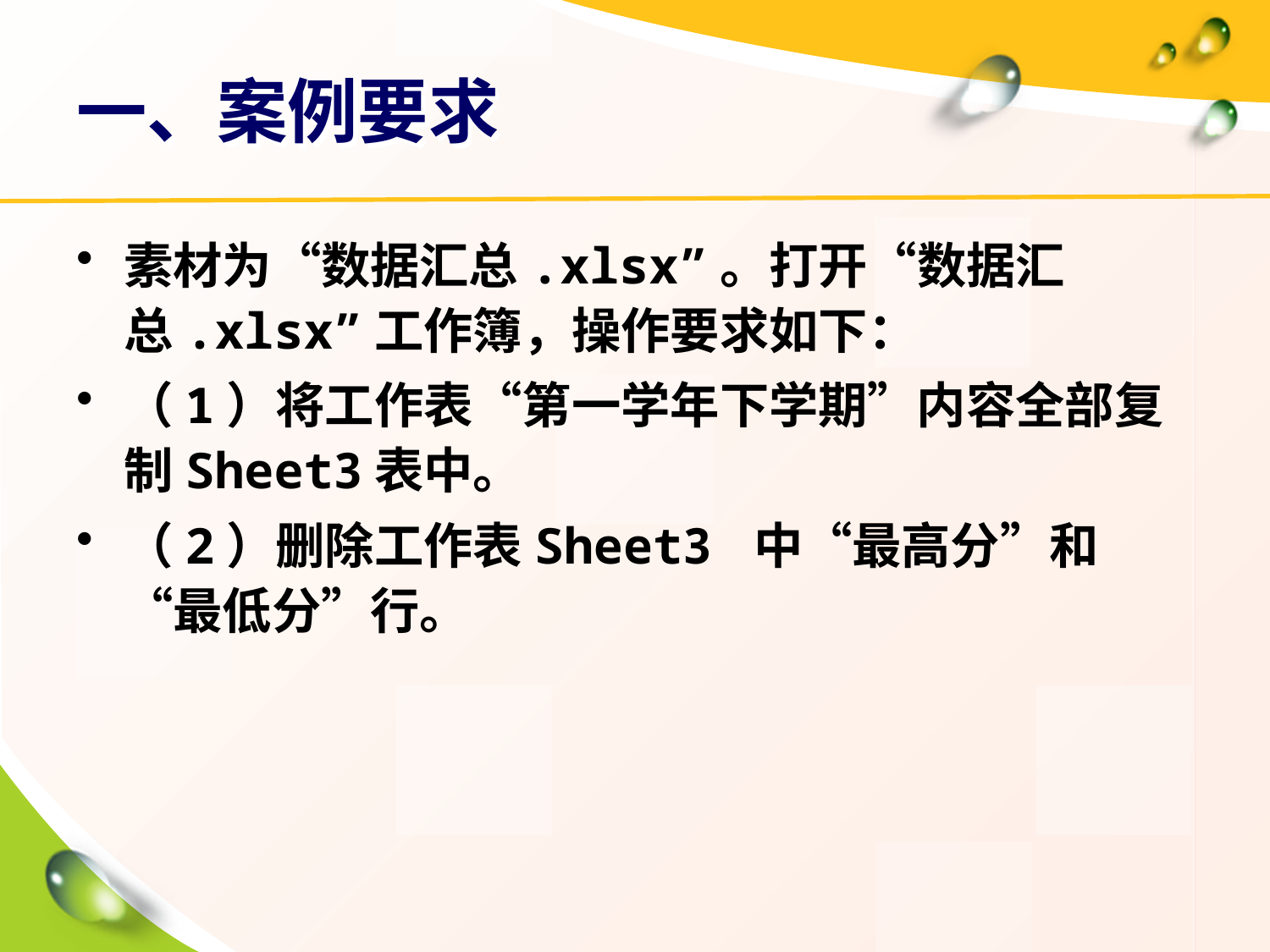

# 一、案例要求
素材为“数据汇总.xlsx”。打开“数据汇总.xlsx”工作簿，操作要求如下：
（1）将工作表“第一学年下学期”内容全部复制Sheet3表中。
（2）删除工作表Sheet3 中“最高分”和“最低分”行。